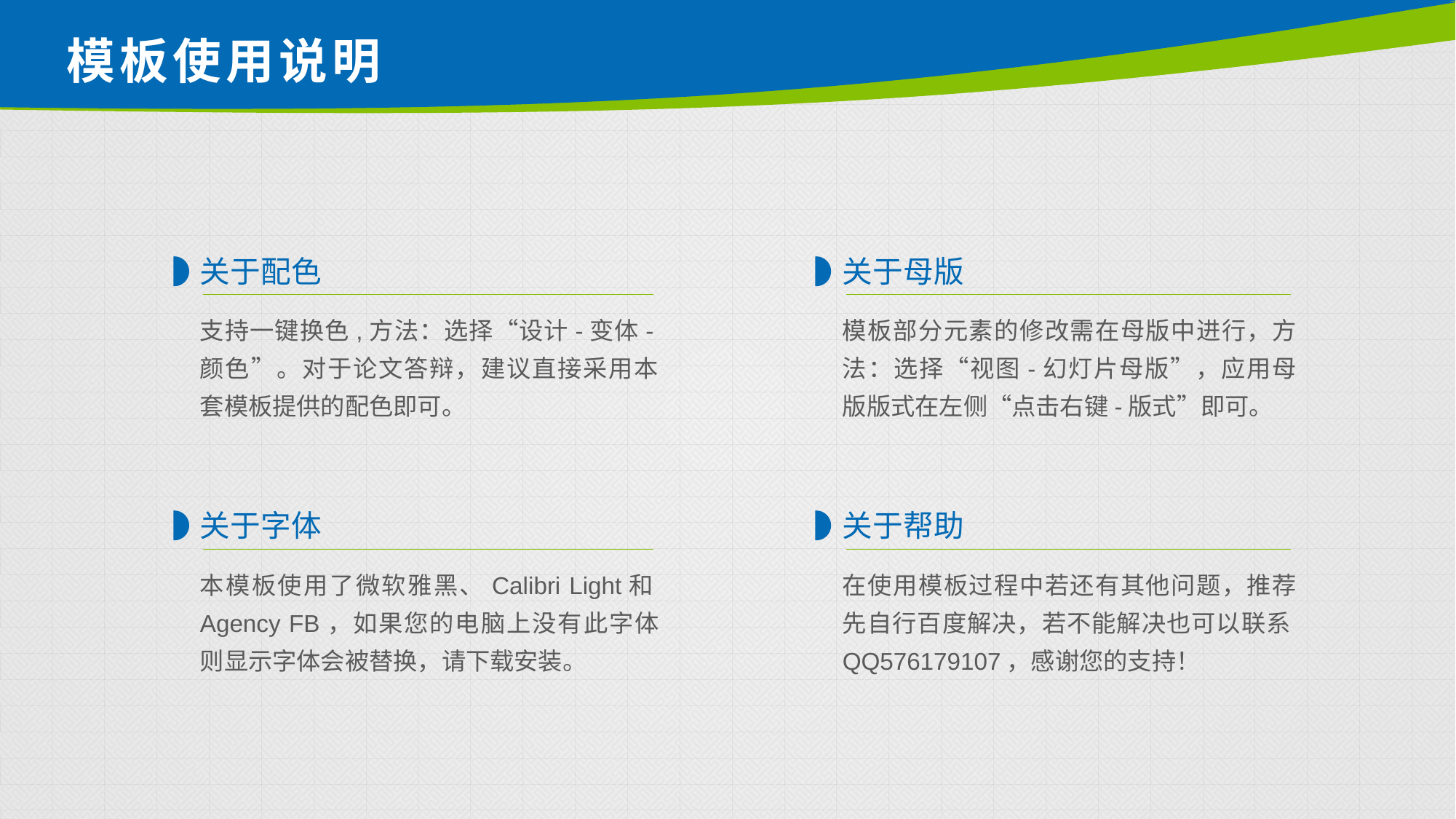

# 模板使用说明
关于配色
关于母版

支持一键换色,方法：选择“设计-变体-颜色”。对于论文答辩，建议直接采用本套模板提供的配色即可。
模板部分元素的修改需在母版中进行，方法：选择“视图-幻灯片母版”，应用母版版式在左侧“点击右键-版式”即可。
关于字体
关于帮助

本模板使用了微软雅黑、Calibri Light和Agency FB，如果您的电脑上没有此字体则显示字体会被替换，请下载安装。
在使用模板过程中若还有其他问题，推荐先自行百度解决，若不能解决也可以联系QQ576179107，感谢您的支持！